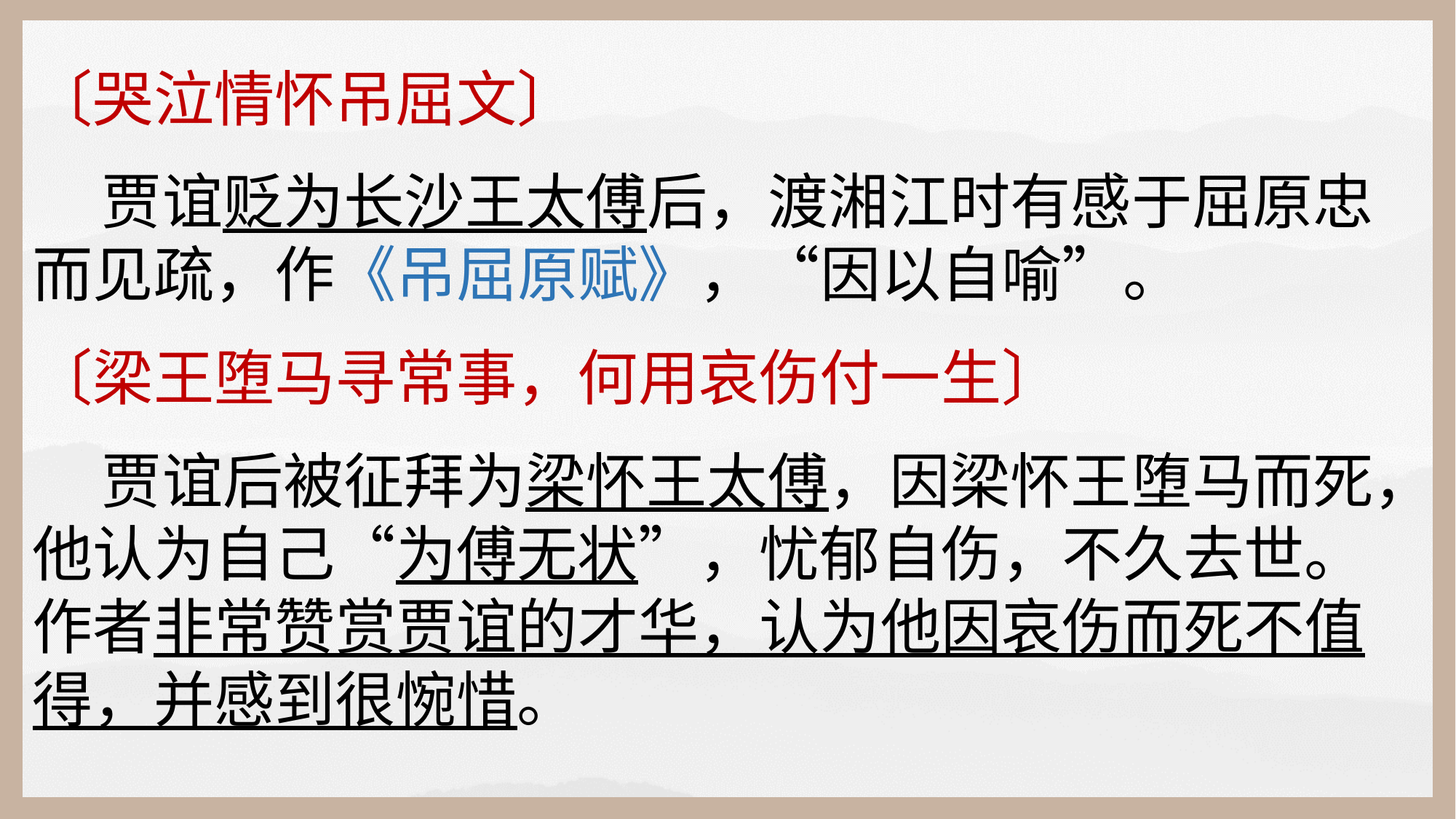

〔哭泣情怀吊屈文〕
    贾谊贬为长沙王太傅后，渡湘江时有感于屈原忠而见疏，作《吊屈原赋》，“因以自喻”。
〔梁王堕马寻常事，何用哀伤付一生〕
    贾谊后被征拜为梁怀王太傅，因梁怀王堕马而死，他认为自己“为傅无状”，忧郁自伤，不久去世。作者非常赞赏贾谊的才华，认为他因哀伤而死不值得，并感到很惋惜。